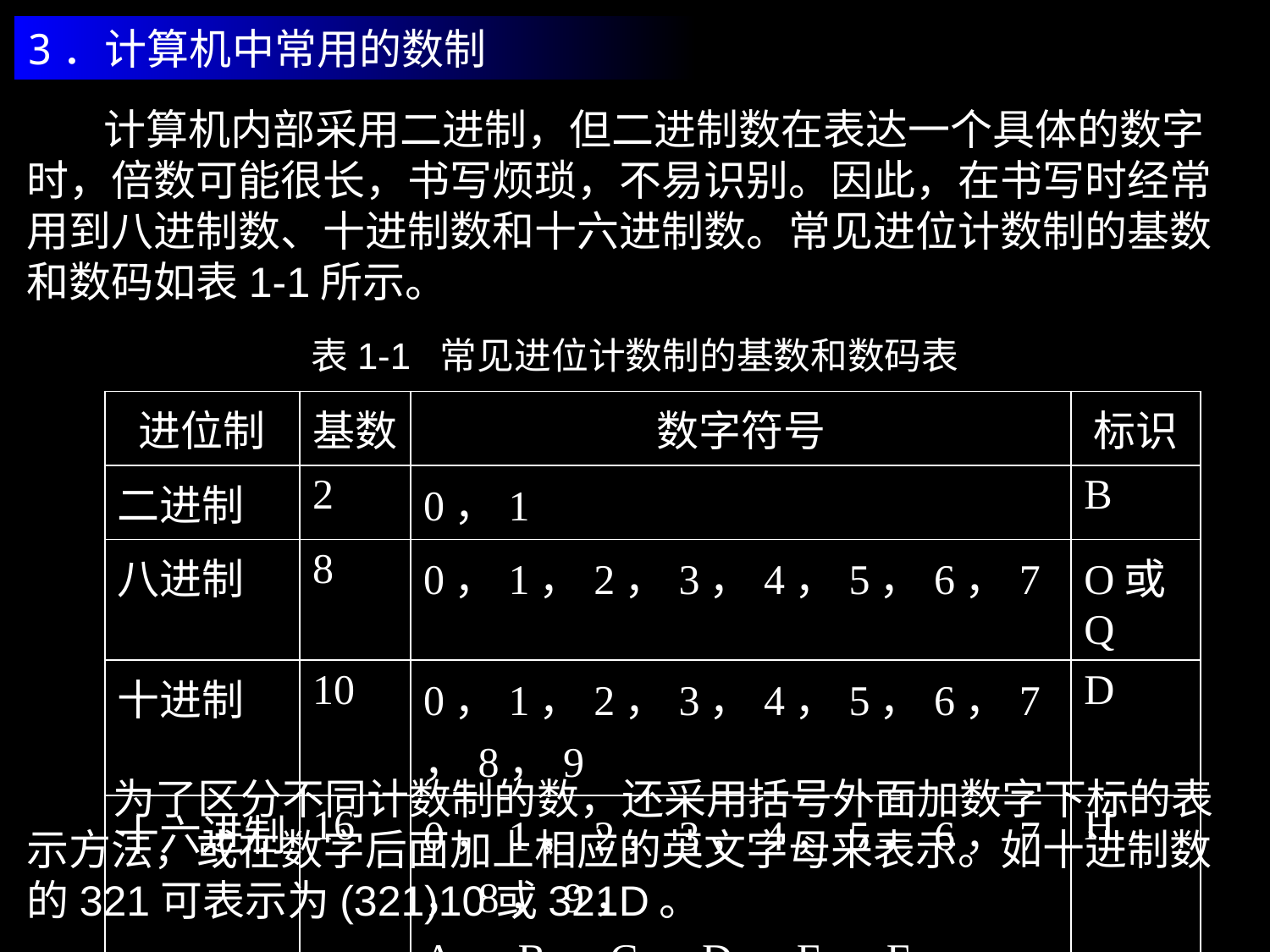

3．计算机中常用的数制
       计算机内部采用二进制，但二进制数在表达一个具体的数字时，倍数可能很长，书写烦琐，不易识别。因此，在书写时经常用到八进制数、十进制数和十六进制数。常见进位计数制的基数和数码如表1-1所示。
表1-1  常见进位计数制的基数和数码表
| 进位制 | 基数 | 数字符号 | 标识 |
| --- | --- | --- | --- |
| 二进制 | 2 | 0，1 | B |
| 八进制 | 8 | 0，1，2，3，4，5，6，7 | O或Q |
| 十进制 | 10 | 0，1，2，3，4，5，6，7，8，9 | D |
| 十六进制 | 16 | 0，1，2，3，4，5，6，7，8，9， A，B，C，D，E，F | H |
        为了区分不同计数制的数，还采用括号外面加数字下标的表示方法，或在数字后面加上相应的英文字母来表示。如十进制数的321可表示为(321)10或321D。